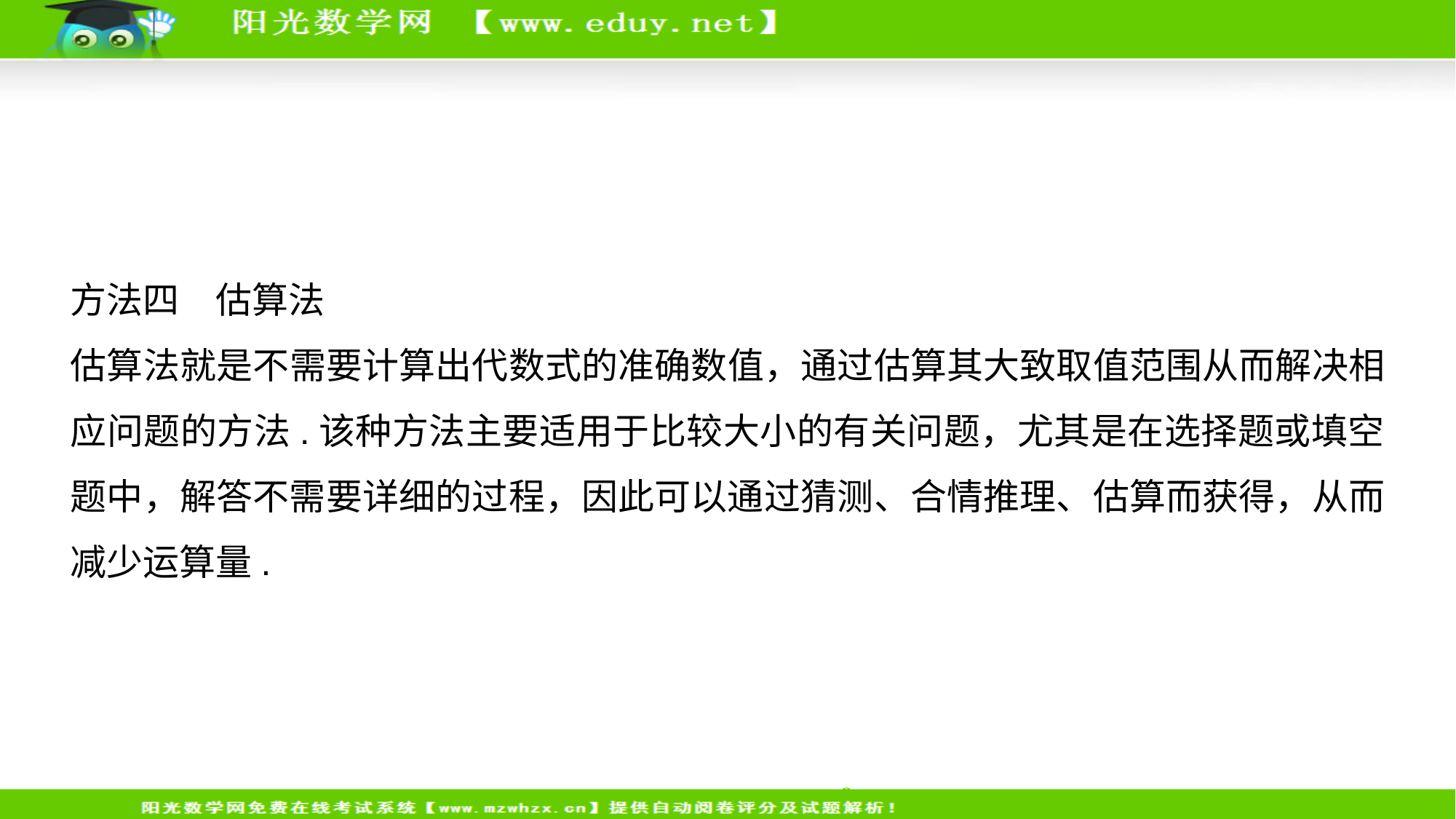

方法四　估算法
估算法就是不需要计算出代数式的准确数值，通过估算其大致取值范围从而解决相应问题的方法.该种方法主要适用于比较大小的有关问题，尤其是在选择题或填空题中，解答不需要详细的过程，因此可以通过猜测、合情推理、估算而获得，从而减少运算量.